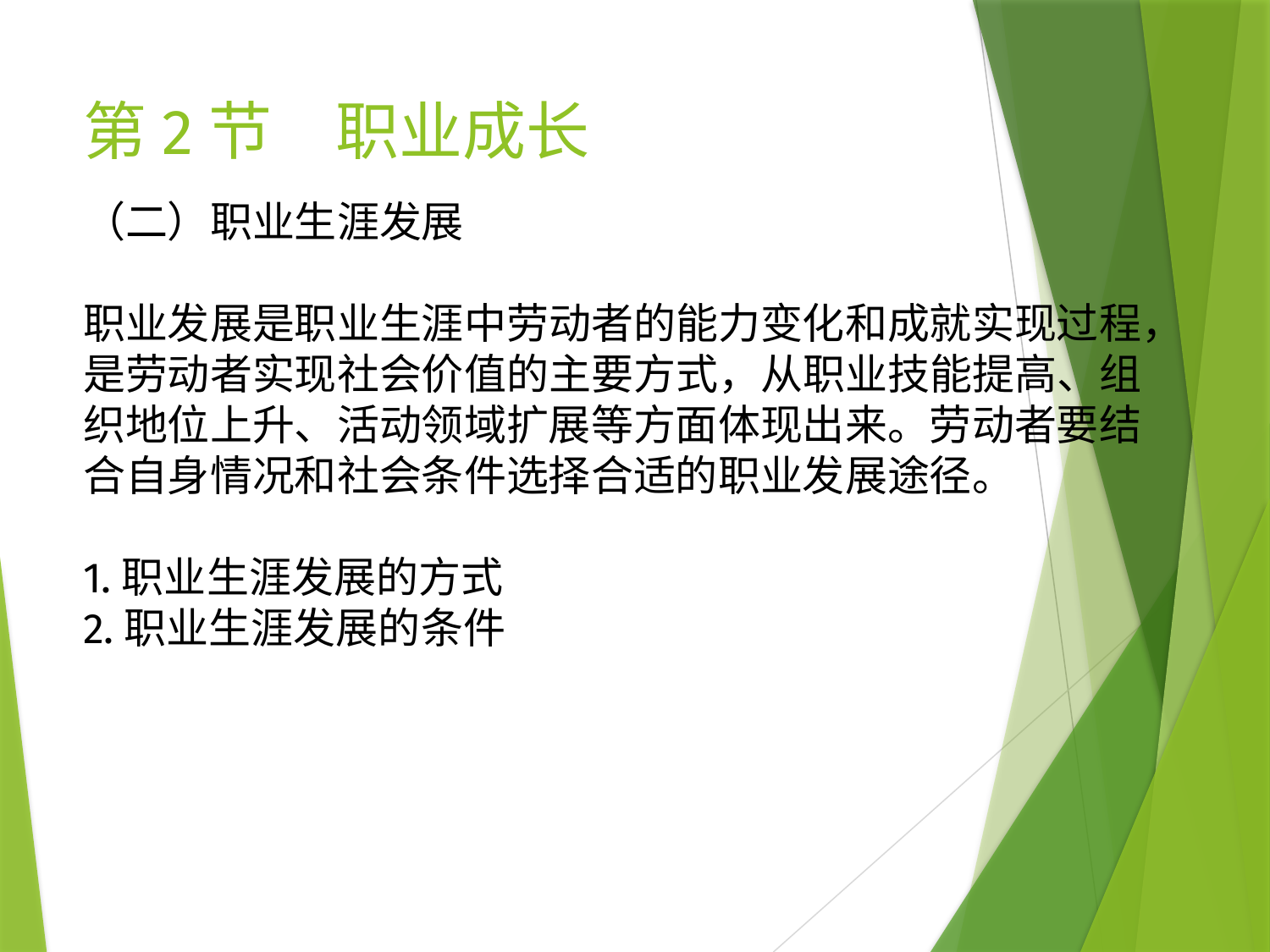

# 第2节　职业成长
（二）职业生涯发展

职业发展是职业生涯中劳动者的能力变化和成就实现过程，是劳动者实现社会价值的主要方式，从职业技能提高、组织地位上升、活动领域扩展等方面体现出来。劳动者要结合自身情况和社会条件选择合适的职业发展途径。

1.职业生涯发展的方式
2.职业生涯发展的条件